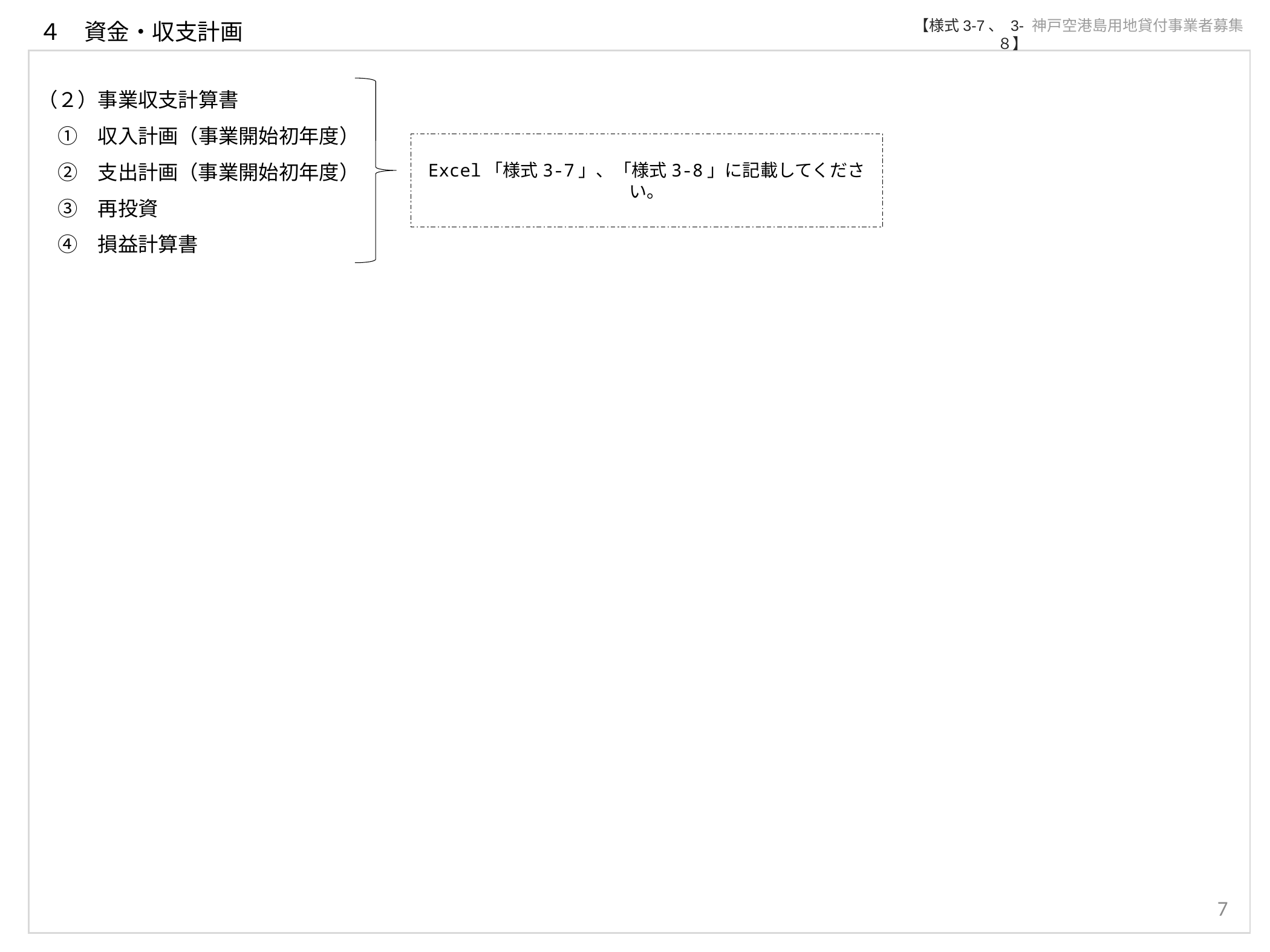

【様式3-7、 3-８】

神戸空港島用地貸付事業者募集
４　資金・収支計画

（２）事業収支計算書
　①　収入計画（事業開始初年度）
　②　支出計画（事業開始初年度）
　③　再投資
　④　損益計算書

Excel「様式3-7」、「様式3-8」に記載してください。

7